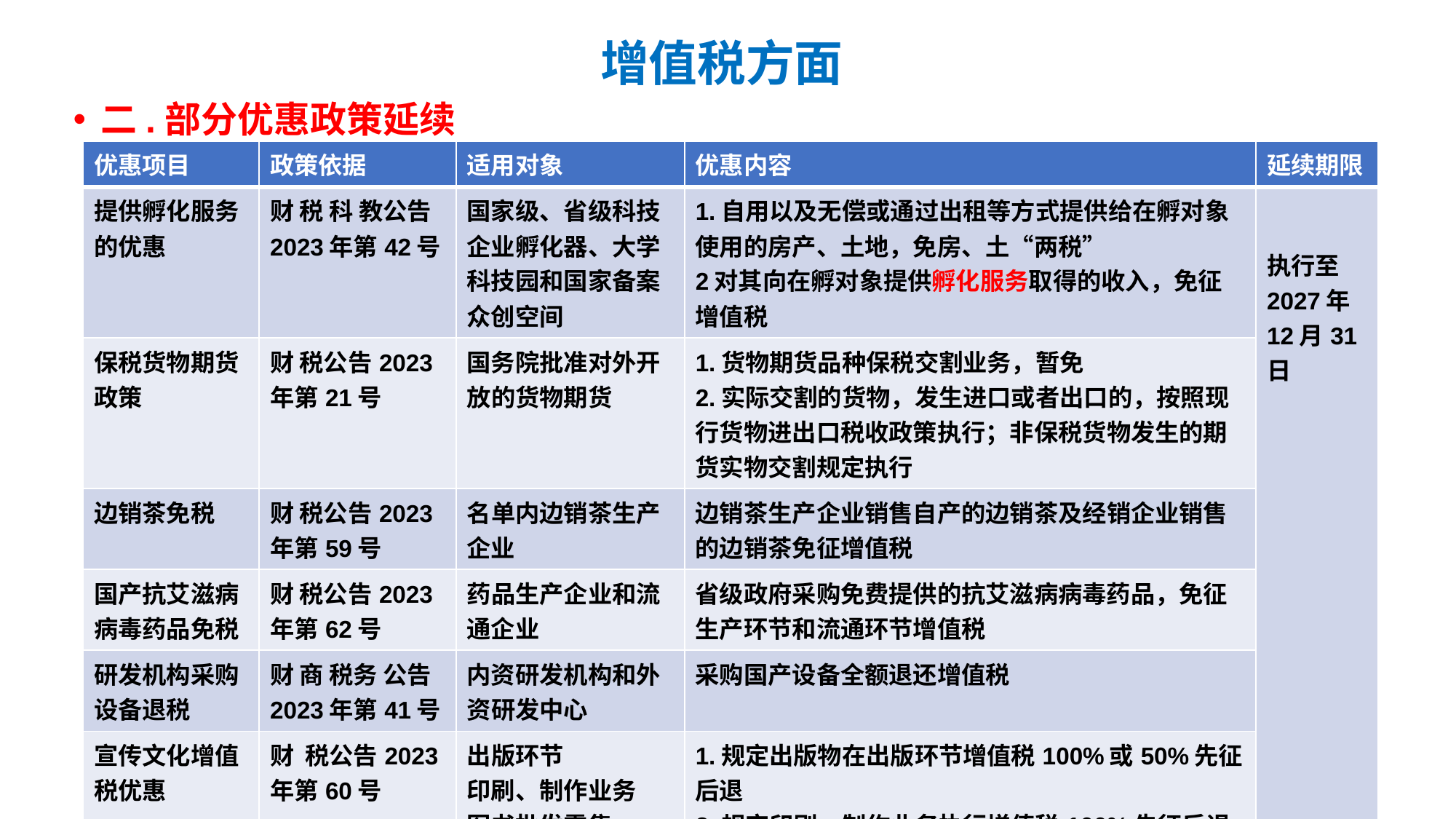

# 增值税方面
二.部分优惠政策延续

| 优惠项目 | 政策依据 | 适用对象 | 优惠内容 | 延续期限 |
| --- | --- | --- | --- | --- |
| 提供孵化服务的优惠 | 财 税 科 教公告2023年第42号 | 国家级、省级科技企业孵化器、大学科技园和国家备案众创空间 | 1.自用以及无偿或通过出租等方式提供给在孵对象使用的房产、土地，免房、土“两税” 2对其向在孵对象提供孵化服务取得的收入，免征增值税 | 执行至2027年12月31日 |
| 保税货物期货政策 | 财 税公告2023年第21号 | 国务院批准对外开放的货物期货 | 1.货物期货品种保税交割业务，暂免 2.实际交割的货物，发生进口或者出口的，按照现行货物进出口税收政策执行；非保税货物发生的期货实物交割规定执行 |  |
| 边销茶免税 | 财 税公告2023年第59号 | 名单内边销茶生产企业 | 边销茶生产企业销售自产的边销茶及经销企业销售的边销茶免征增值税 |  |
| 国产抗艾滋病病毒药品免税 | 财 税公告2023年第62号 | 药品生产企业和流通企业 | 省级政府采购免费提供的抗艾滋病病毒药品，免征生产环节和流通环节增值税 |  |
| 研发机构采购设备退税 | 财 商 税务 公告2023年第41号 | 内资研发机构和外资研发中心 | 采购国产设备全额退还增值税 |  |
| 宣传文化增值税优惠 | 财 税公告2023年第60号 | 出版环节 印刷、制作业务 图书批发零售 | 1.规定出版物在出版环节增值税100%或50%先征后退 2.规定印刷、制作业务执行增值税100%先征后退 3.免征图书批发、零售环节增值税 4.对科普单位的门票收入，以及县级及以上党政部门和科协开展科普活动的门票收入免征增值税 |  |